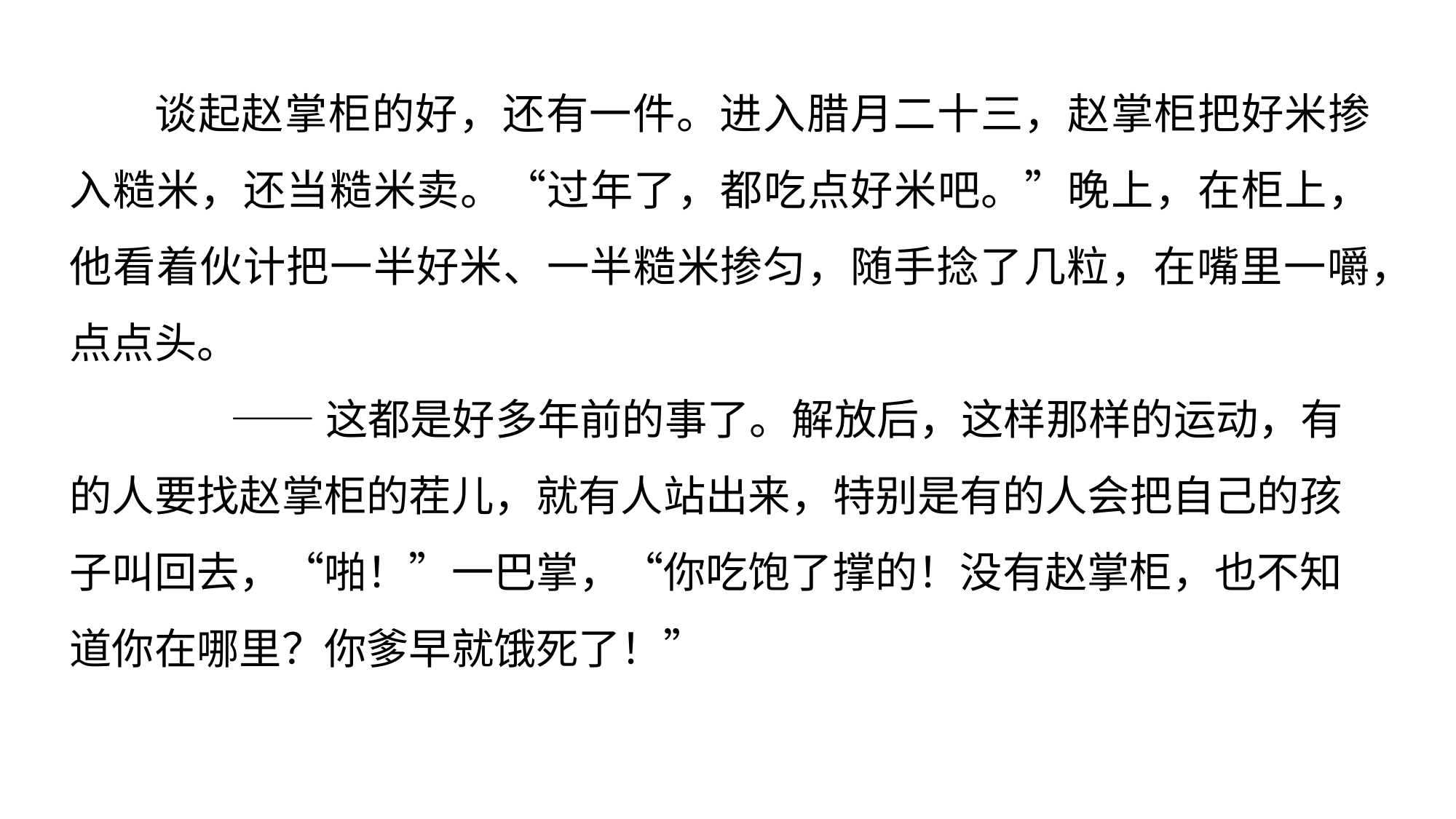

谈起赵掌柜的好，还有一件。进入腊月二十三，赵掌柜把好米掺入糙米，还当糙米卖。“过年了，都吃点好米吧。”晚上，在柜上，他看着伙计把一半好米、一半糙米掺匀，随手捻了几粒，在嘴里一嚼，点点头。
        ——这都是好多年前的事了。解放后，这样那样的运动，有的人要找赵掌柜的茬儿，就有人站出来，特别是有的人会把自己的孩子叫回去，“啪！”一巴掌，“你吃饱了撑的！没有赵掌柜，也不知道你在哪里？你爹早就饿死了！”